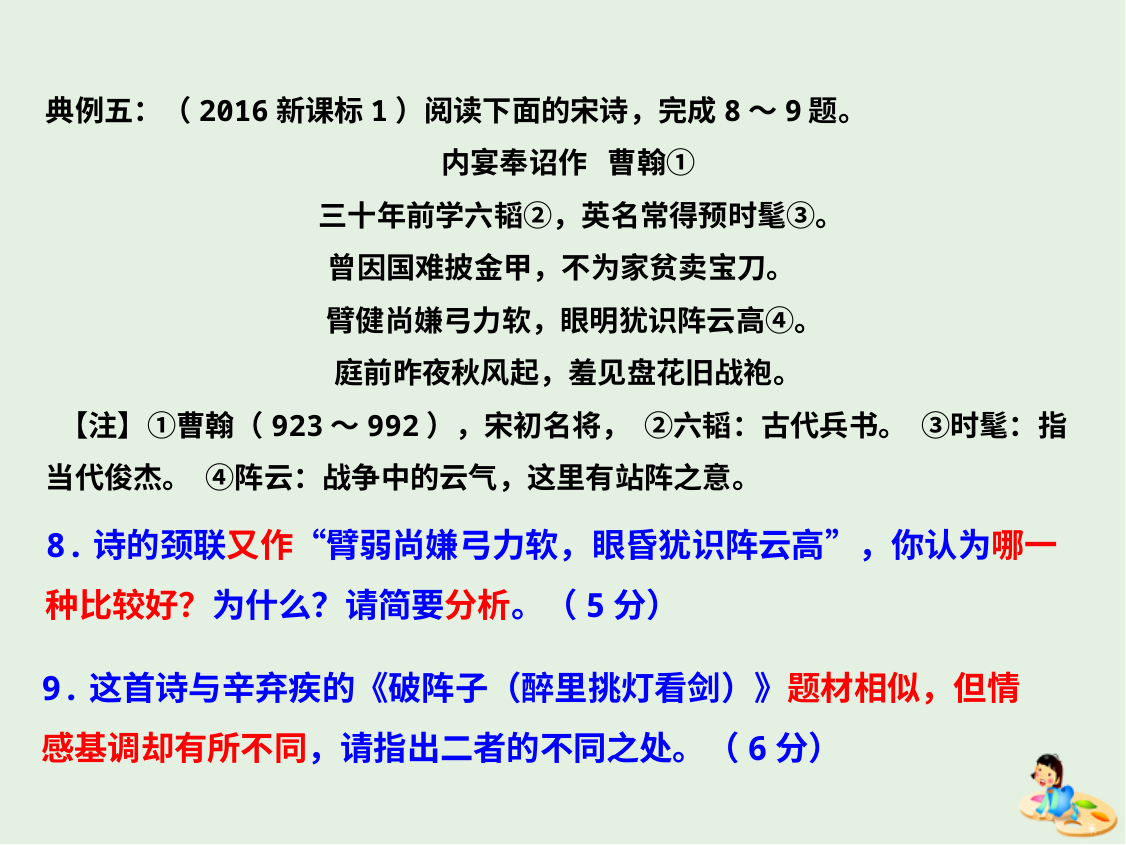

典例五：（2016新课标1）阅读下面的宋诗，完成8～9题。
内宴奉诏作   曹翰①
    三十年前学六韬②，英名常得预时髦③。
  曾因国难披金甲，不为家贫卖宝刀。
  臂健尚嫌弓力软，眼明犹识阵云高④。
庭前昨夜秋风起，羞见盘花旧战袍。
 【注】①曹翰（923～992），宋初名将，  ②六韬：古代兵书。  ③时髦：指当代俊杰。  ④阵云：战争中的云气，这里有站阵之意。
8.诗的颈联又作“臂弱尚嫌弓力软，眼昏犹识阵云高”，你认为哪一种比较好？为什么？请简要分析。（5分）
9.这首诗与辛弃疾的《破阵子（醉里挑灯看剑）》题材相似，但情感基调却有所不同，请指出二者的不同之处。（6分）